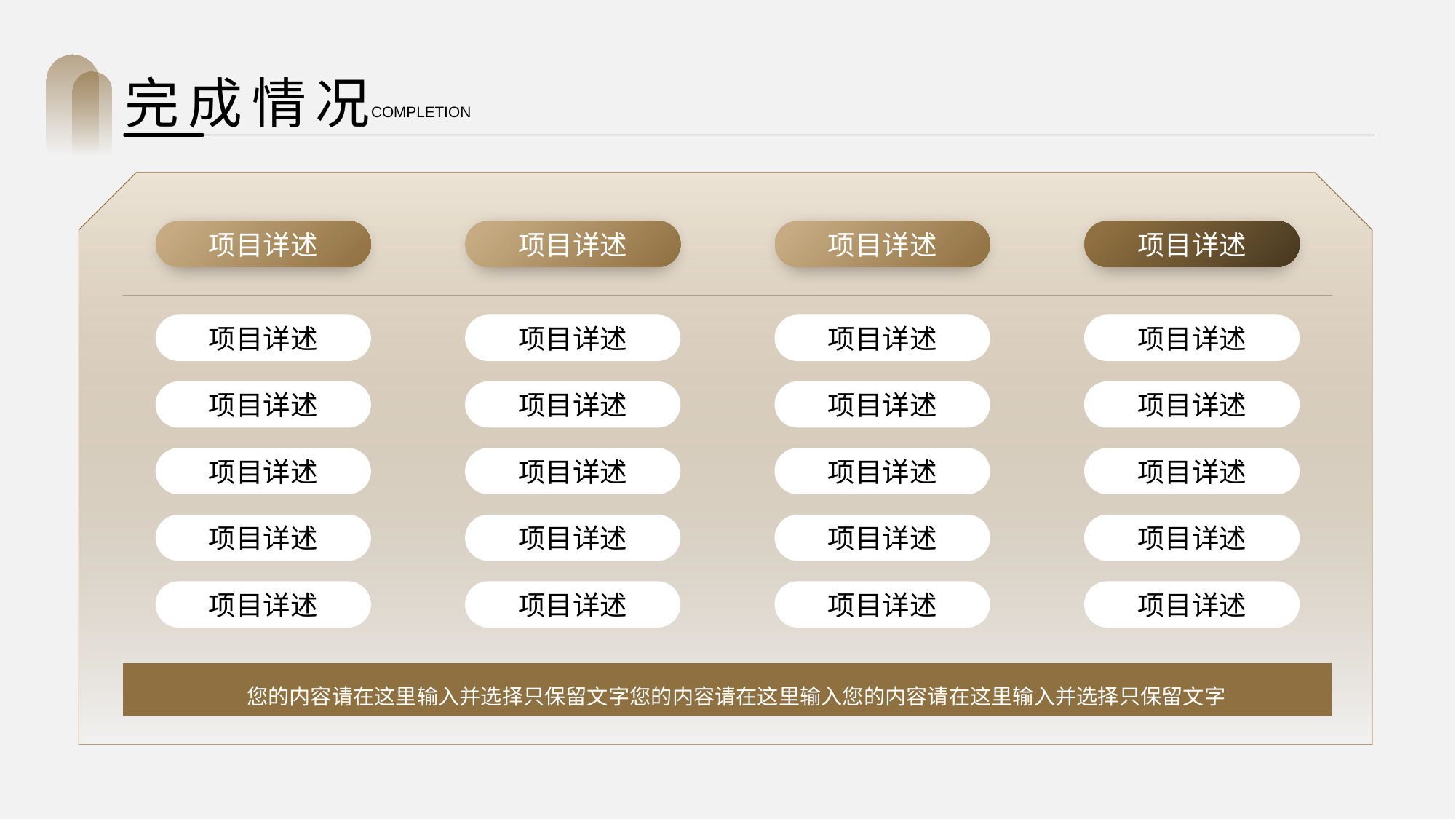

完成情况
COMPLETION

项目详述
项目详述
项目详述
项目详述
项目详述
项目详述
项目详述
项目详述
项目详述
项目详述
项目详述
项目详述
项目详述
项目详述
项目详述
项目详述
项目详述
项目详述
项目详述
项目详述
项目详述
项目详述
项目详述
项目详述

您的内容请在这里输入并选择只保留文字您的内容请在这里输入您的内容请在这里输入并选择只保留文字